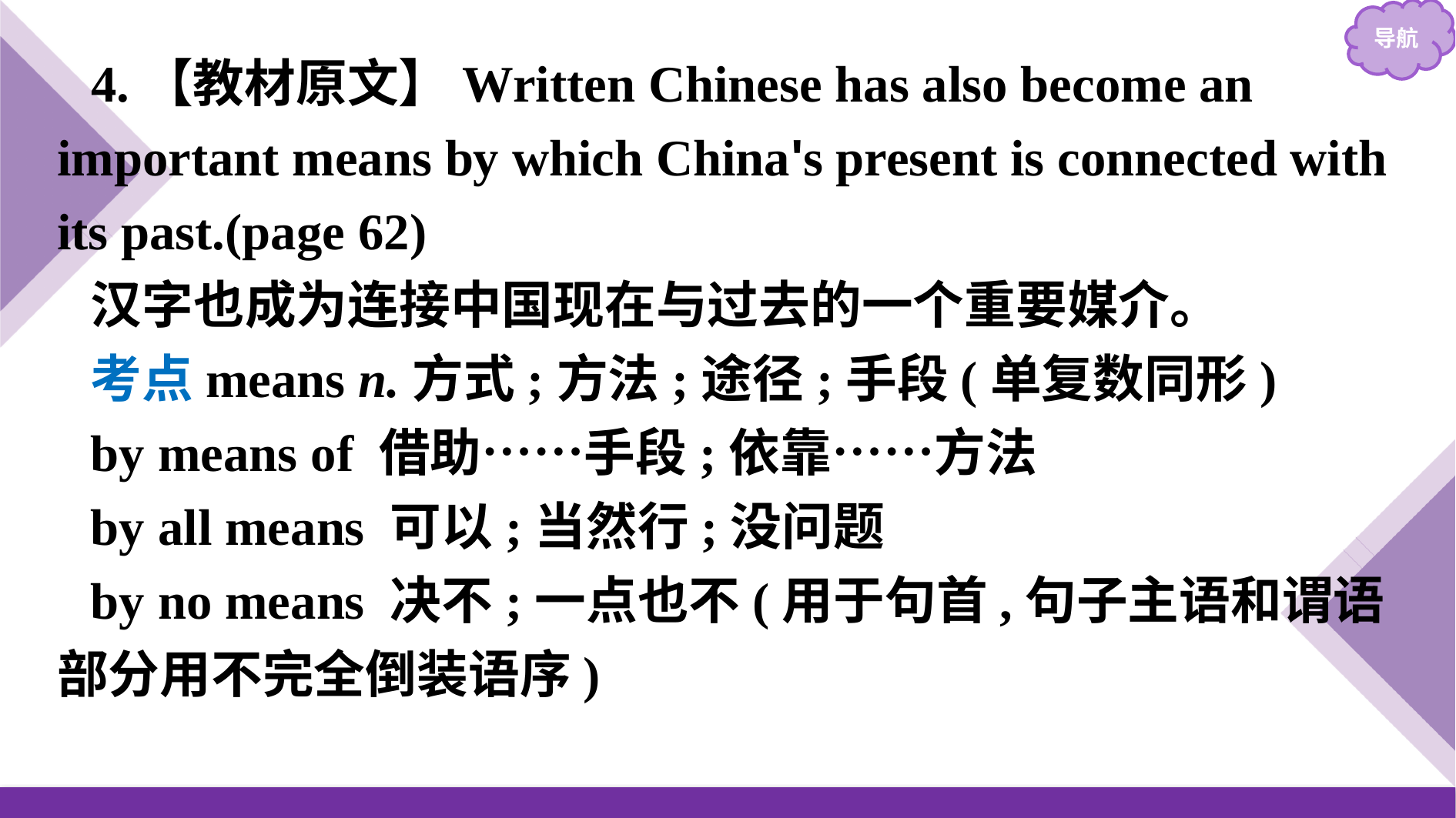

4.【教材原文】Written Chinese has also become an important means by which China's present is connected with its past.(page 62)
汉字也成为连接中国现在与过去的一个重要媒介。
考点means n.方式;方法;途径;手段(单复数同形)
by means of 借助……手段;依靠……方法
by all means 可以;当然行;没问题
by no means 决不;一点也不(用于句首,句子主语和谓语部分用不完全倒装语序)